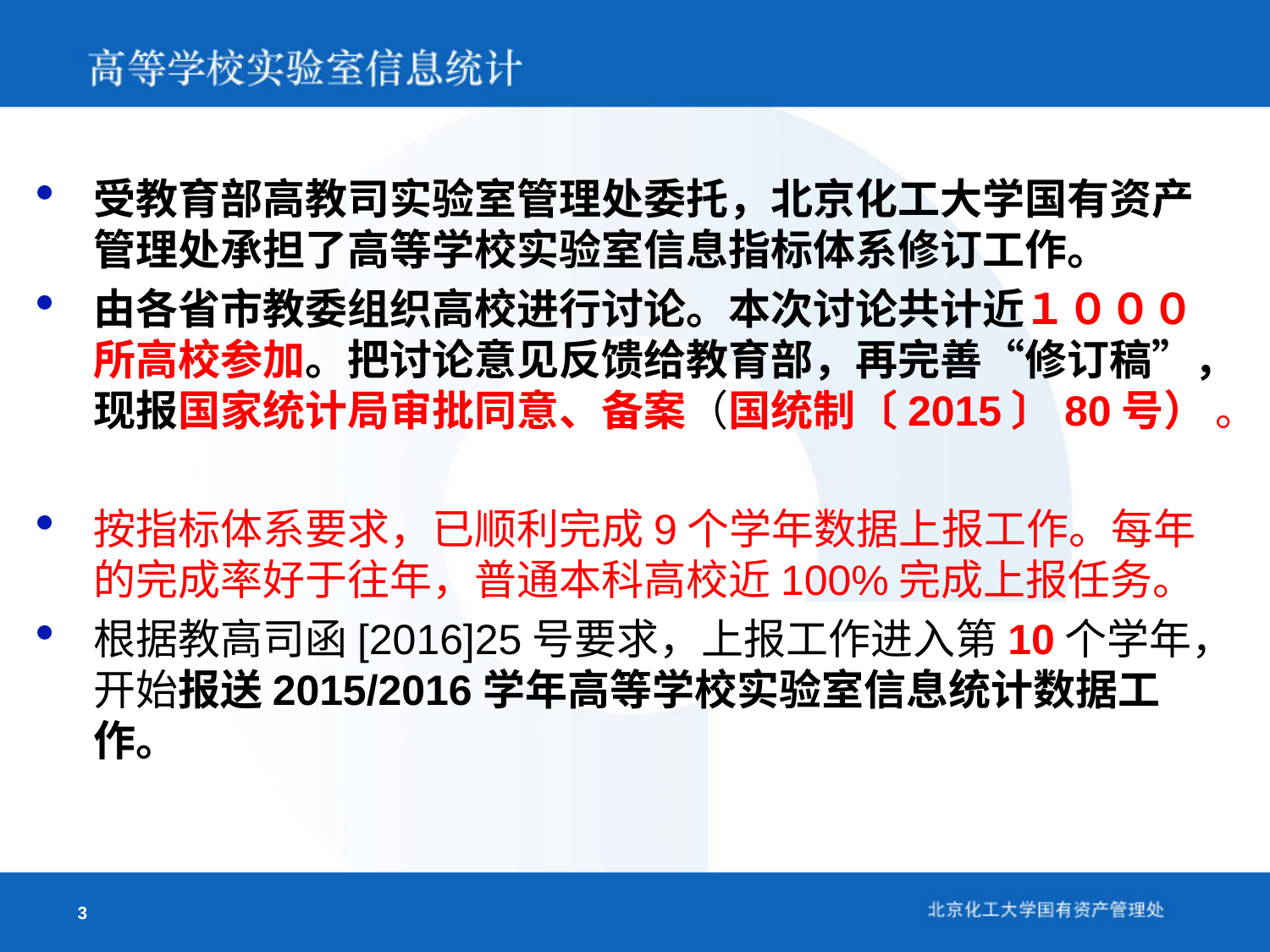

受教育部高教司实验室管理处委托，北京化工大学国有资产管理处承担了高等学校实验室信息指标体系修订工作。
由各省市教委组织高校进行讨论。本次讨论共计近１０００所高校参加。把讨论意见反馈给教育部，再完善“修订稿”，现报国家统计局审批同意、备案（国统制〔2015〕80号） 。

按指标体系要求，已顺利完成9个学年数据上报工作。每年的完成率好于往年，普通本科高校近100%完成上报任务。
根据教高司函[2016]25号要求，上报工作进入第10个学年，开始报送2015/2016学年高等学校实验室信息统计数据工作。